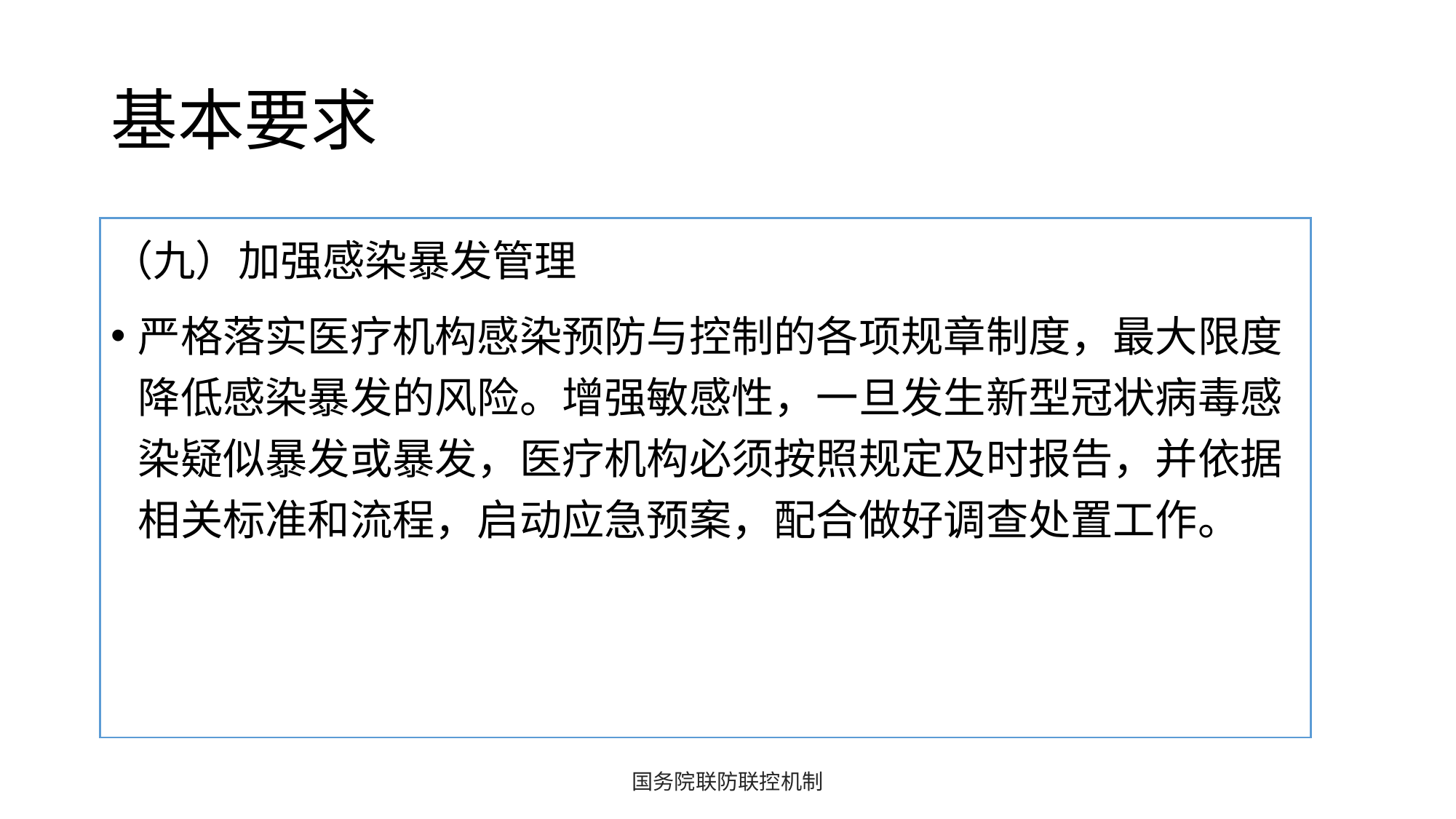

# 基本要求
（九）加强感染暴发管理
严格落实医疗机构感染预防与控制的各项规章制度，最大限度降低感染暴发的风险。增强敏感性，一旦发生新型冠状病毒感染疑似暴发或暴发，医疗机构必须按照规定及时报告，并依据相关标准和流程，启动应急预案，配合做好调查处置工作。

国务院联防联控机制
10